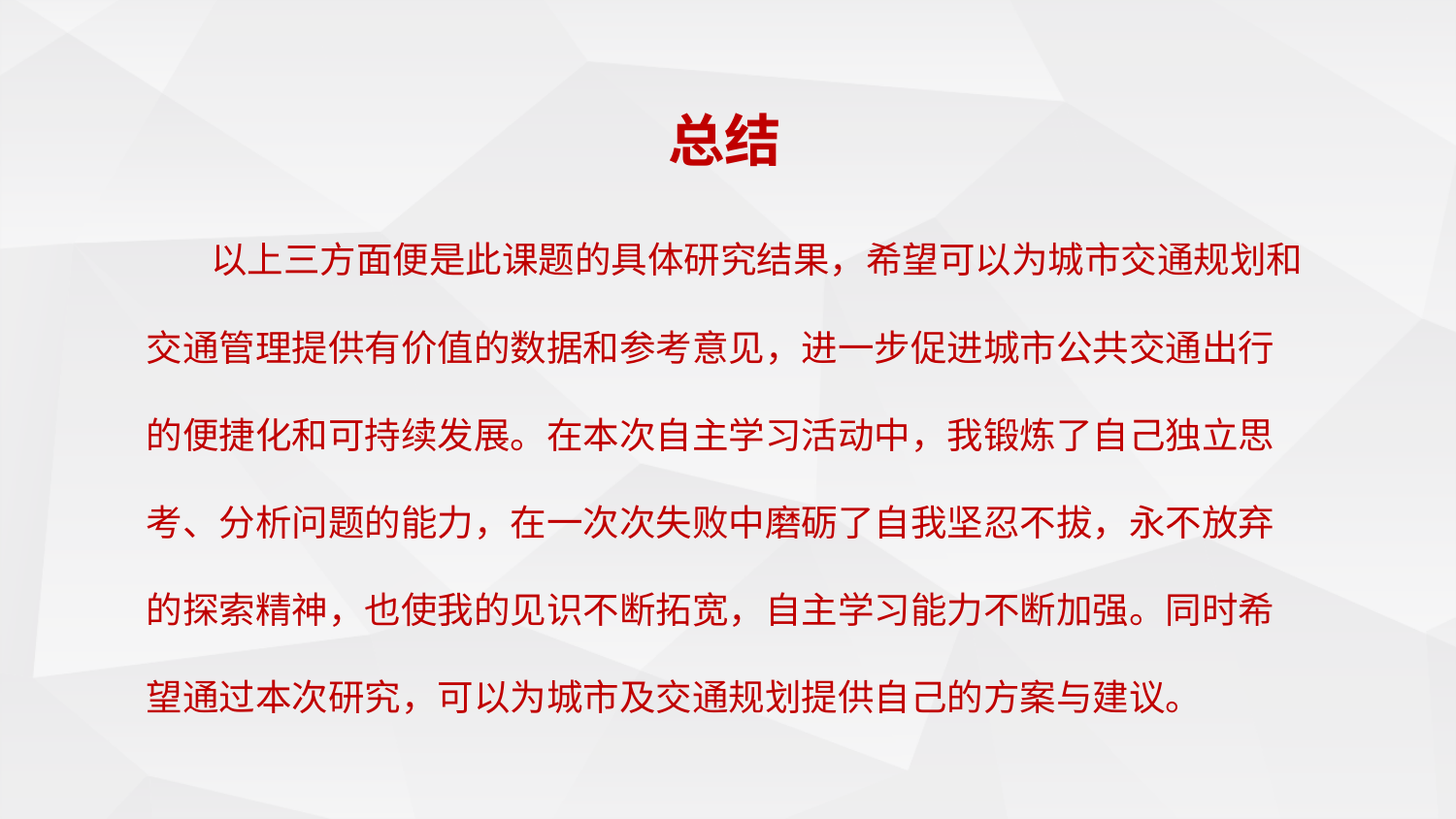

总结
      以上三方面便是此课题的具体研究结果，希望可以为城市交通规划和交通管理提供有价值的数据和参考意见，进一步促进城市公共交通出行的便捷化和可持续发展。在本次自主学习活动中，我锻炼了自己独立思考、分析问题的能力，在一次次失败中磨砺了自我坚忍不拔，永不放弃的探索精神，也使我的见识不断拓宽，自主学习能力不断加强。同时希望通过本次研究，可以为城市及交通规划提供自己的方案与建议。